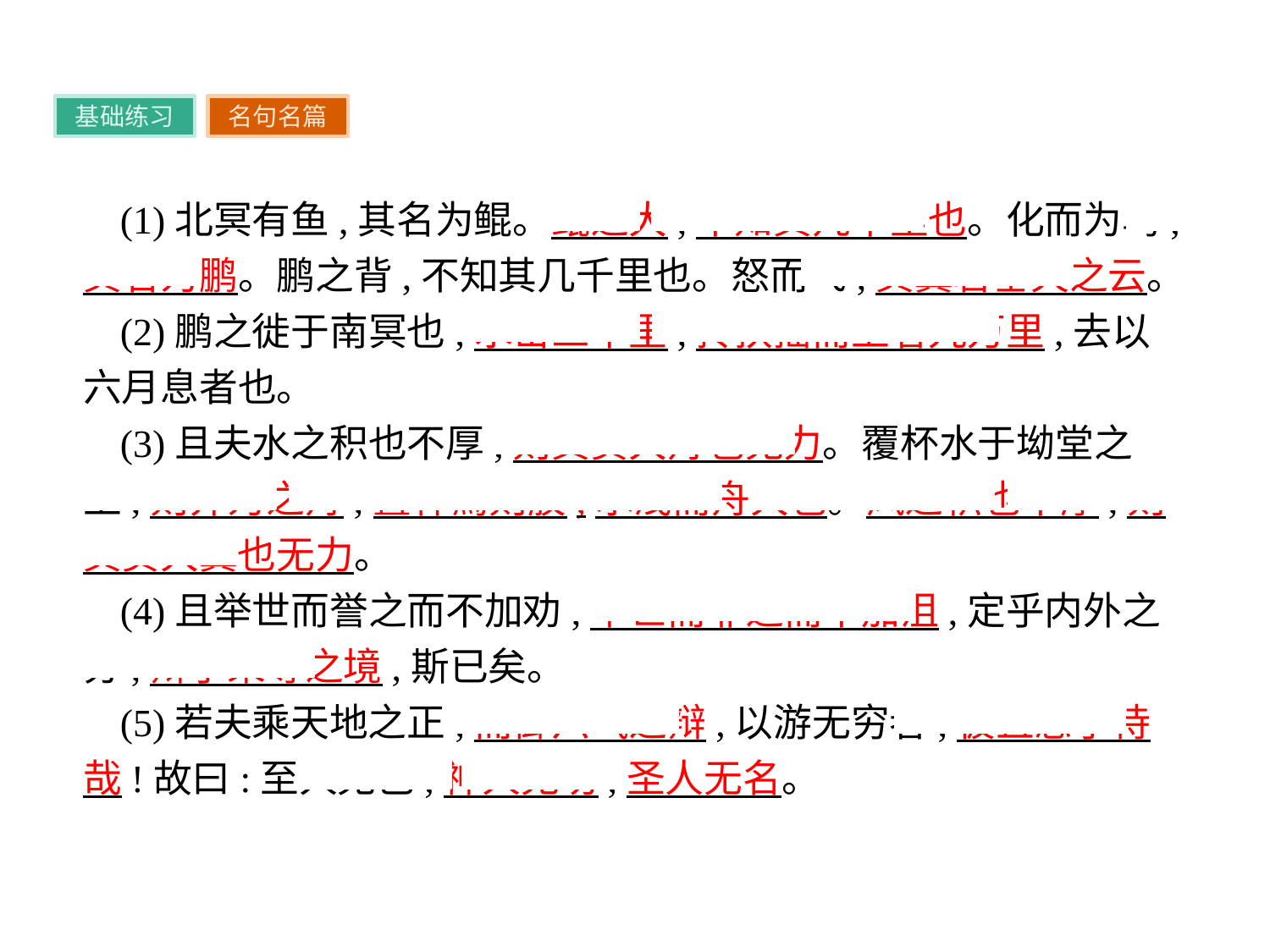

基础练习
名句名篇
(1)北冥有鱼,其名为鲲。鲲之大,不知其几千里也。化而为鸟,其名为鹏。鹏之背,不知其几千里也。怒而飞,其翼若垂天之云。
(2)鹏之徙于南冥也,水击三千里,抟扶摇而上者九万里,去以六月息者也。
(3)且夫水之积也不厚,则其负大舟也无力。覆杯水于坳堂之上,则芥为之舟;置杯焉则胶,水浅而舟大也。风之积也不厚,则其负大翼也无力。
(4)且举世而誉之而不加劝,举世而非之而不加沮,定乎内外之分,辩乎荣辱之境,斯已矣。
(5)若夫乘天地之正,而御六气之辩,以游无穷者,彼且恶乎待哉!故曰:至人无己,神人无功,圣人无名。